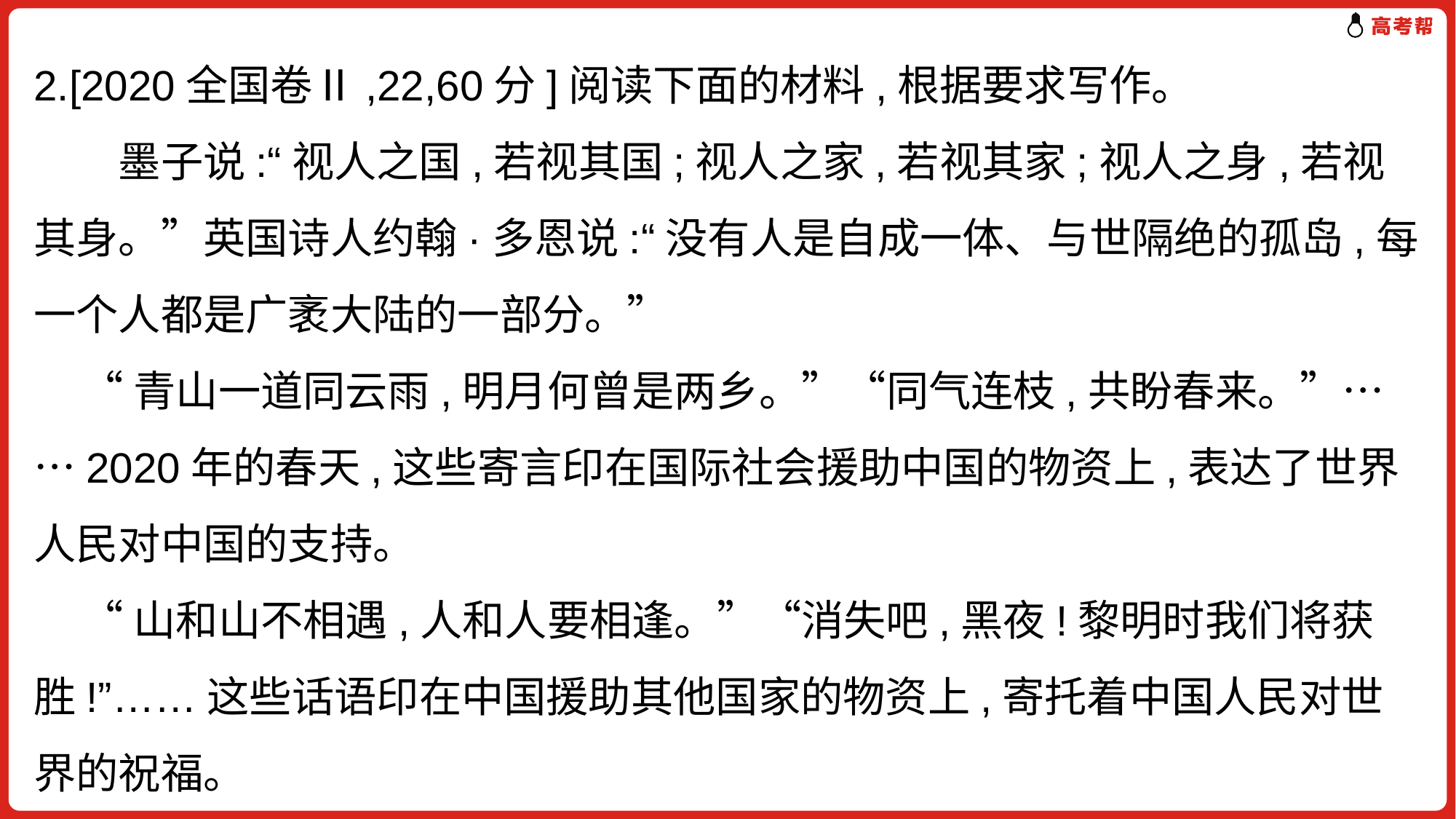

2.[2020全国卷Ⅱ,22,60分]阅读下面的材料,根据要求写作。
　　墨子说:“视人之国,若视其国;视人之家,若视其家;视人之身,若视其身。”英国诗人约翰·多恩说:“没有人是自成一体、与世隔绝的孤岛,每一个人都是广袤大陆的一部分。”
     “青山一道同云雨,明月何曾是两乡。”“同气连枝,共盼春来。”……2020年的春天,这些寄言印在国际社会援助中国的物资上,表达了世界人民对中国的支持。
     “山和山不相遇,人和人要相逢。”“消失吧,黑夜!黎明时我们将获胜!”……这些话语印在中国援助其他国家的物资上,寄托着中国人民对世界的祝福。